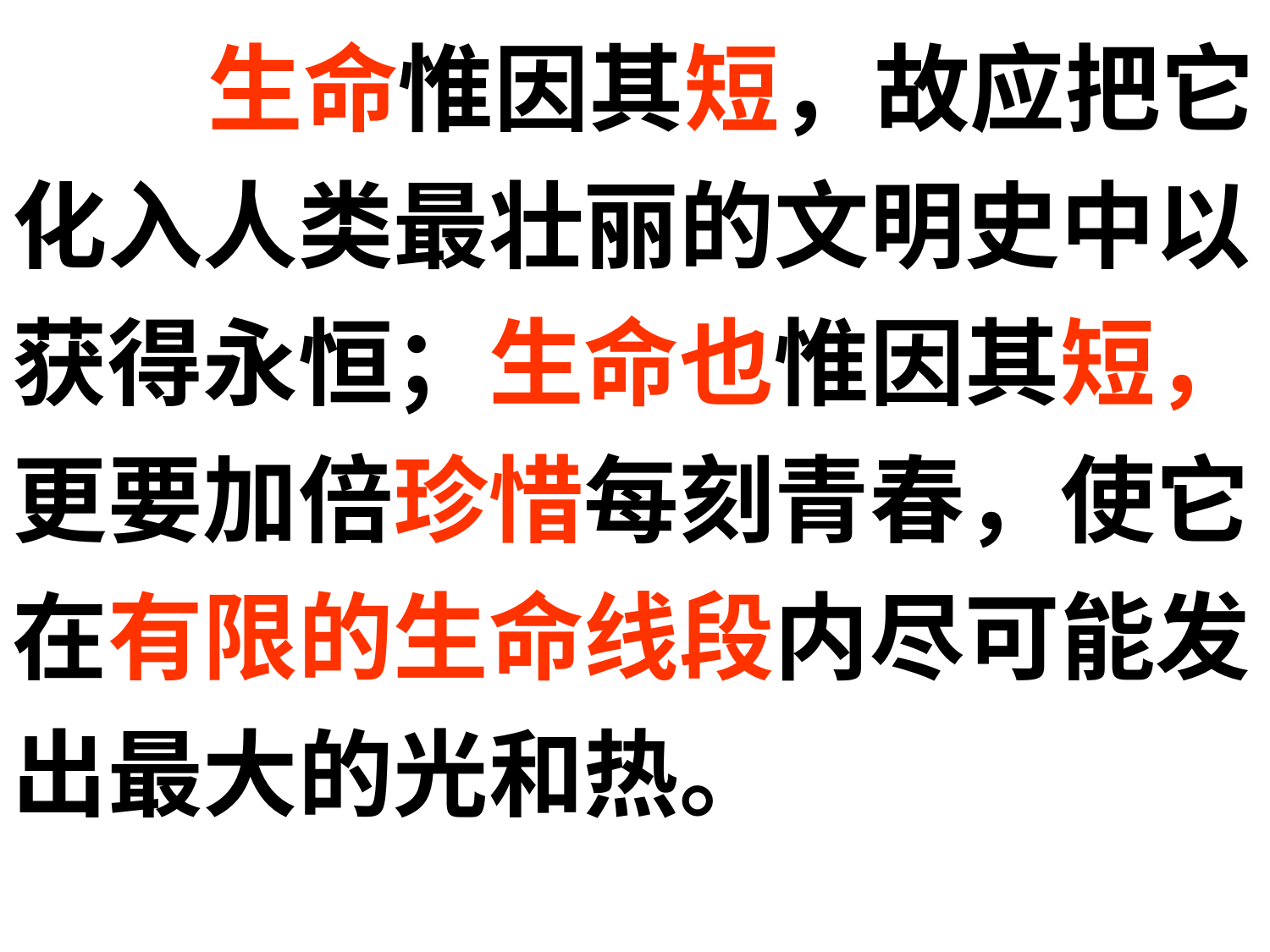

生命惟因其短，故应把它化入人类最壮丽的文明史中以获得永恒；生命也惟因其短，更要加倍珍惜每刻青春，使它在有限的生命线段内尽可能发出最大的光和热。